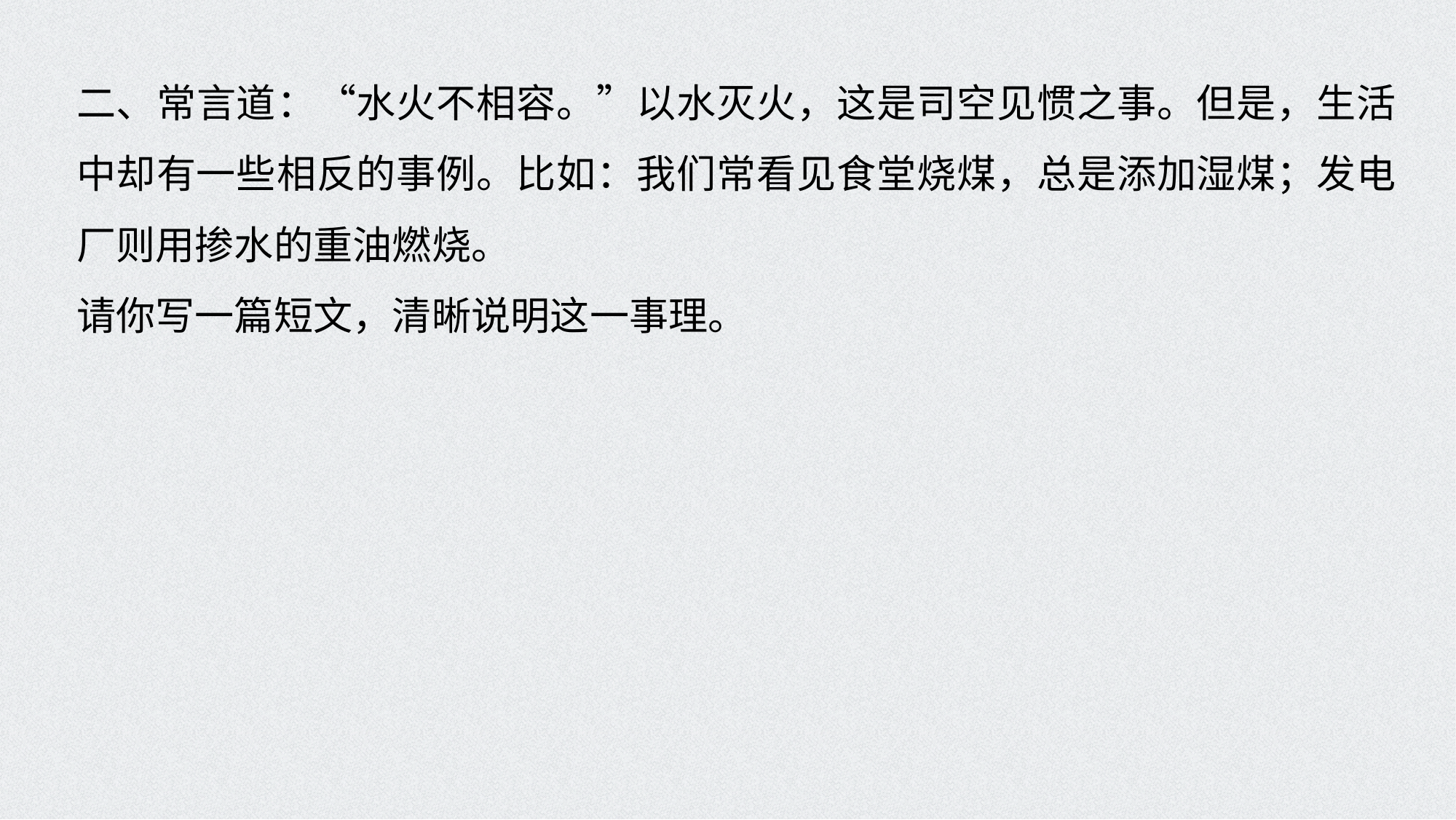

二、常言道：“水火不相容。”以水灭火，这是司空见惯之事。但是，生活中却有一些相反的事例。比如：我们常看见食堂烧煤，总是添加湿煤；发电厂则用掺水的重油燃烧。
请你写一篇短文，清晰说明这一事理。